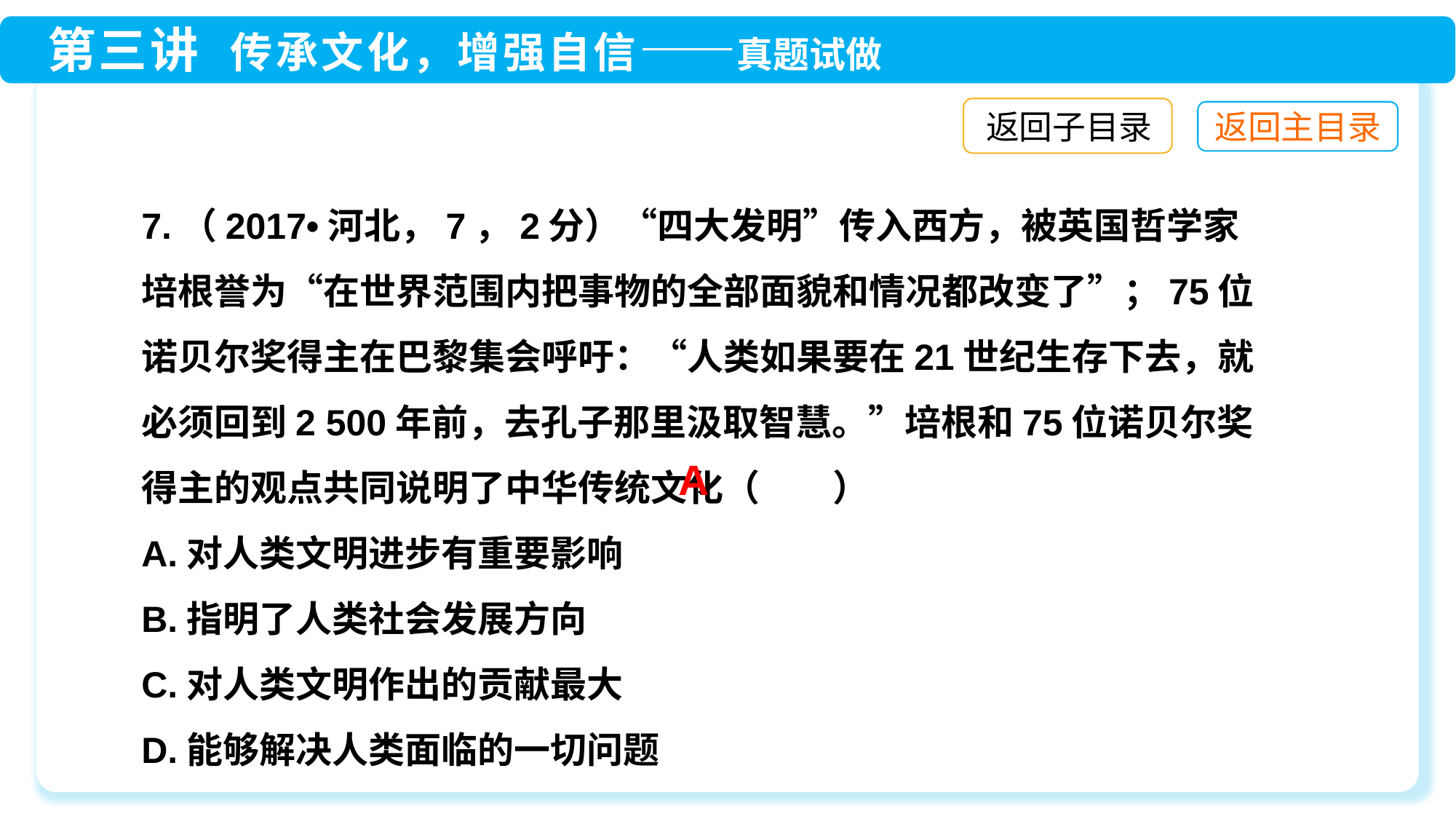

返回子目录

7.（2017•河北，7，2分）“四大发明”传入西方，被英国哲学家培根誉为“在世界范围内把事物的全部面貌和情况都改变了”；75位诺贝尔奖得主在巴黎集会呼吁：“人类如果要在21世纪生存下去，就必须回到2 500年前，去孔子那里汲取智慧。”培根和75位诺贝尔奖得主的观点共同说明了中华传统文化（　　）
A.对人类文明进步有重要影响
B.指明了人类社会发展方向
C.对人类文明作出的贡献最大
D.能够解决人类面临的一切问题
A